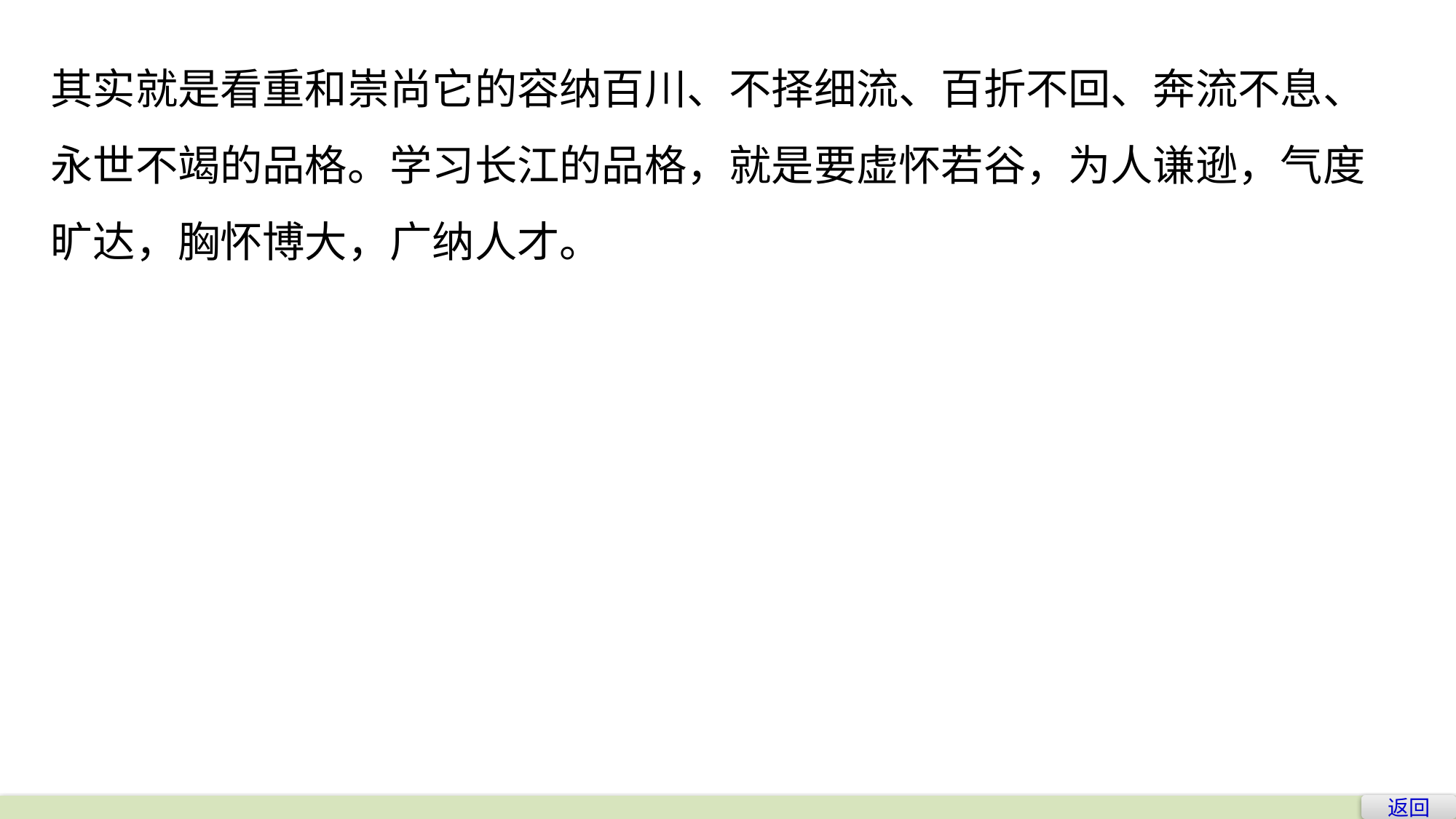

其实就是看重和崇尚它的容纳百川、不择细流、百折不回、奔流不息、永世不竭的品格。学习长江的品格，就是要虚怀若谷，为人谦逊，气度旷达，胸怀博大，广纳人才。
返回